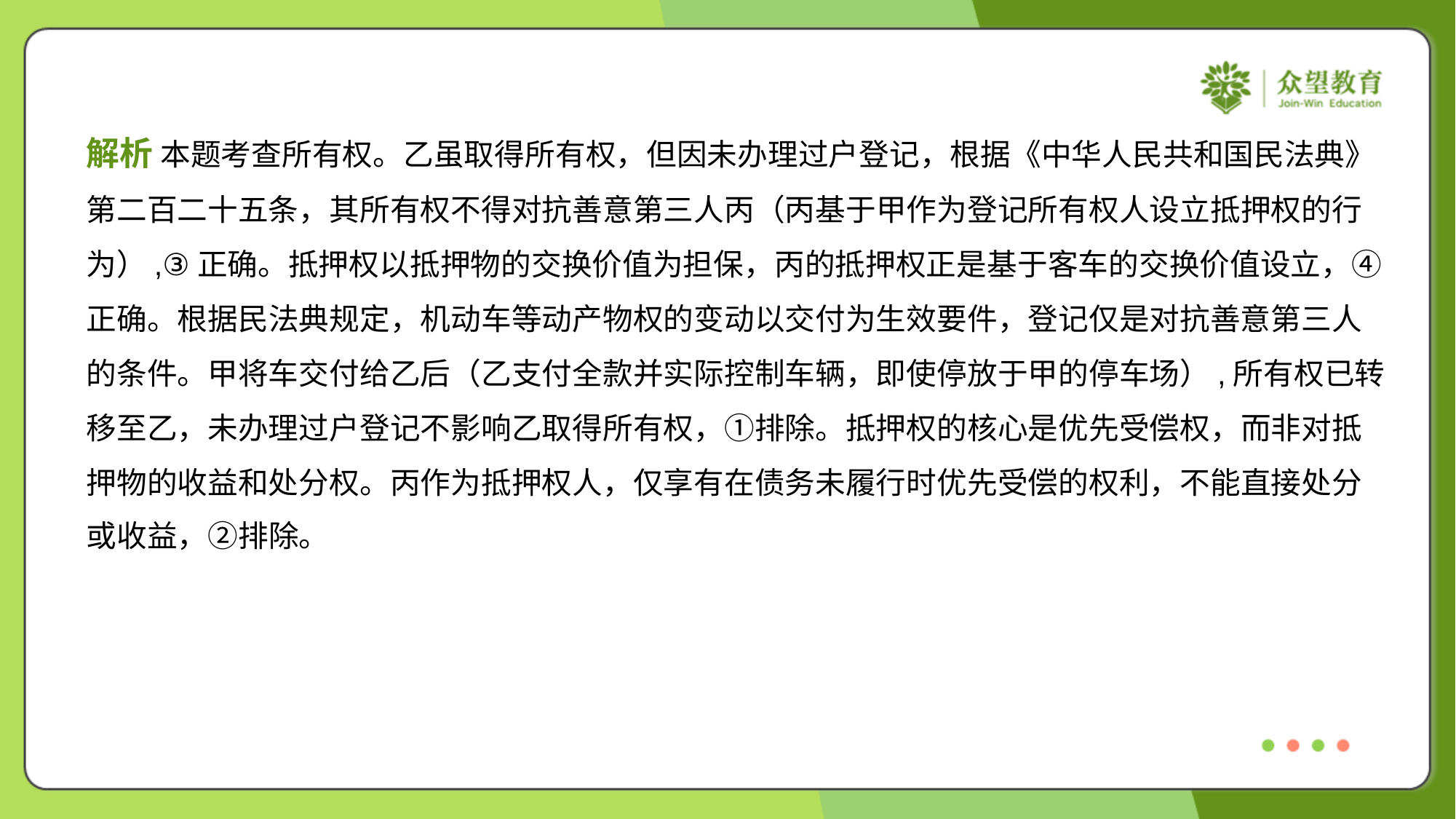

解析 本题考查所有权。乙虽取得所有权，但因未办理过户登记，根据《中华人民共和国民法典》
第二百二十五条，其所有权不得对抗善意第三人丙（丙基于甲作为登记所有权人设立抵押权的行
为）,③正确。抵押权以抵押物的交换价值为担保，丙的抵押权正是基于客车的交换价值设立，④
正确。根据民法典规定，机动车等动产物权的变动以交付为生效要件，登记仅是对抗善意第三人
的条件。甲将车交付给乙后（乙支付全款并实际控制车辆，即使停放于甲的停车场）,所有权已转
移至乙，未办理过户登记不影响乙取得所有权，①排除。抵押权的核心是优先受偿权，而非对抵
押物的收益和处分权。丙作为抵押权人，仅享有在债务未履行时优先受偿的权利，不能直接处分
或收益，②排除。